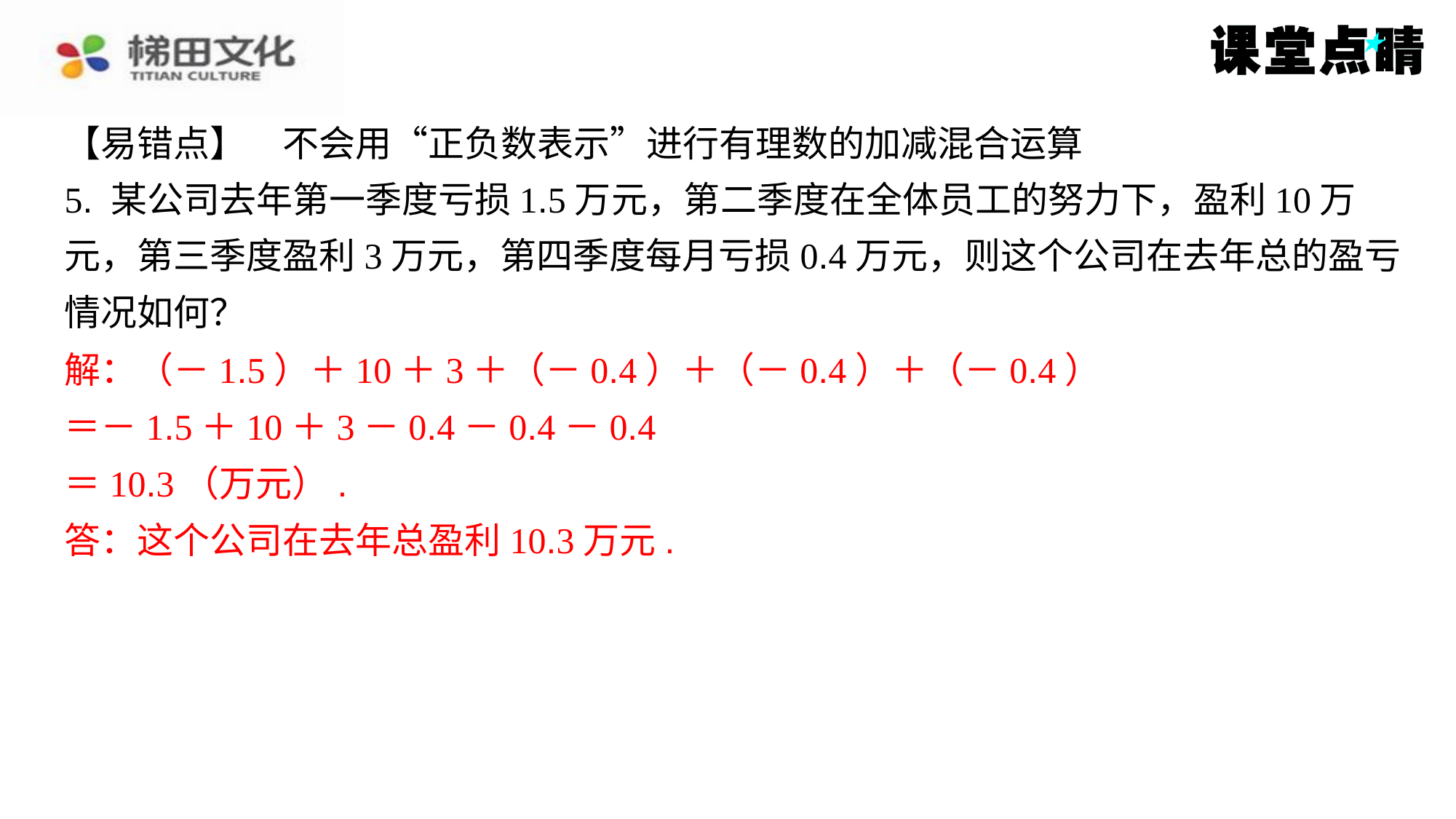

【易错点】　不会用“正负数表示”进行有理数的加减混合运算
5. 某公司去年第一季度亏损1.5万元，第二季度在全体员工的努力下，盈利10万
元，第三季度盈利3万元，第四季度每月亏损0.4万元，则这个公司在去年总的盈亏
情况如何？
解：（－1.5）＋10＋3＋（－0.4）＋（－0.4）＋（－0.4）
＝－1.5＋10＋3－0.4－0.4－0.4
＝10.3（万元）.
答：这个公司在去年总盈利10.3万元.
解：（－1.5）＋10＋3＋（－0.4）＋（－0.4）＋（－0.4）
＝－1.5＋10＋3－0.4－0.4－0.4
＝10.3（万元）.
答：这个公司在去年总盈利10.3万元.